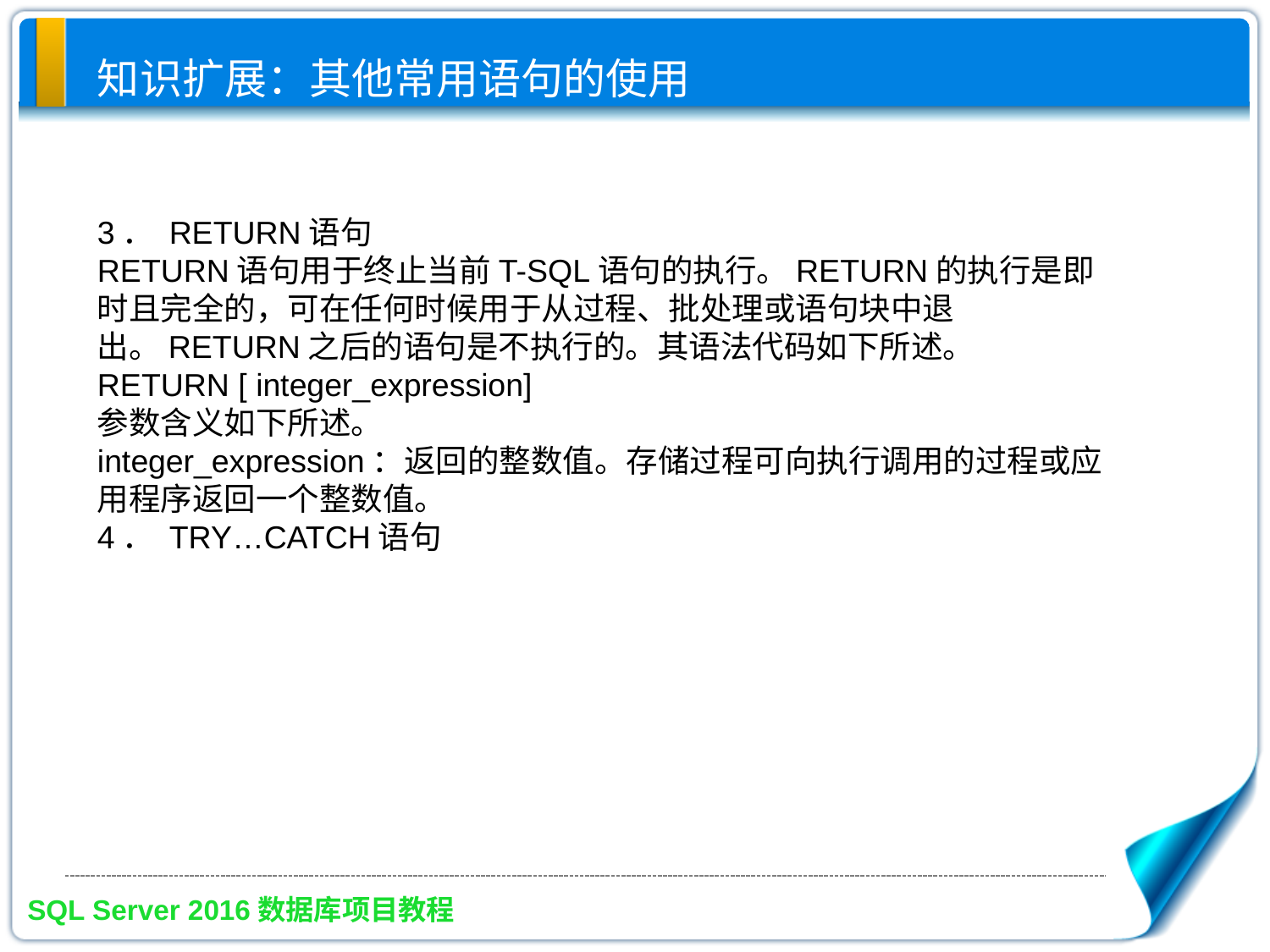

# 知识扩展：其他常用语句的使用
3． RETURN语句
RETURN语句用于终止当前T-SQL语句的执行。RETURN的执行是即时且完全的，可在任何时候用于从过程、批处理或语句块中退出。RETURN之后的语句是不执行的。其语法代码如下所述。
RETURN [ integer_expression]
参数含义如下所述。
integer_expression：返回的整数值。存储过程可向执行调用的过程或应用程序返回一个整数值。
4． TRY…CATCH语句